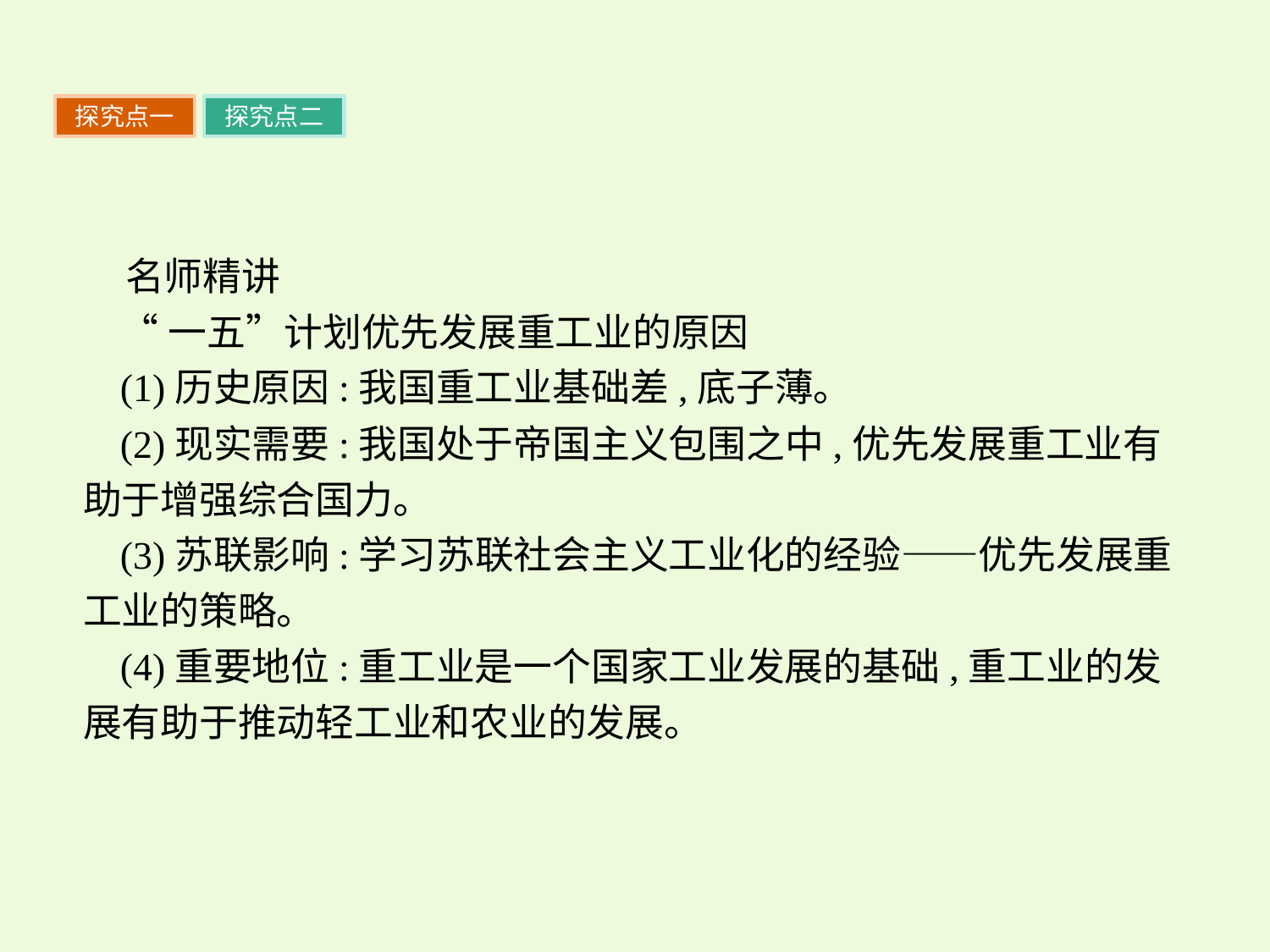

探究点一
探究点二
名师精讲
“一五”计划优先发展重工业的原因
(1)历史原因:我国重工业基础差,底子薄。
(2)现实需要:我国处于帝国主义包围之中,优先发展重工业有助于增强综合国力。
(3)苏联影响:学习苏联社会主义工业化的经验——优先发展重工业的策略。
(4)重要地位:重工业是一个国家工业发展的基础,重工业的发展有助于推动轻工业和农业的发展。